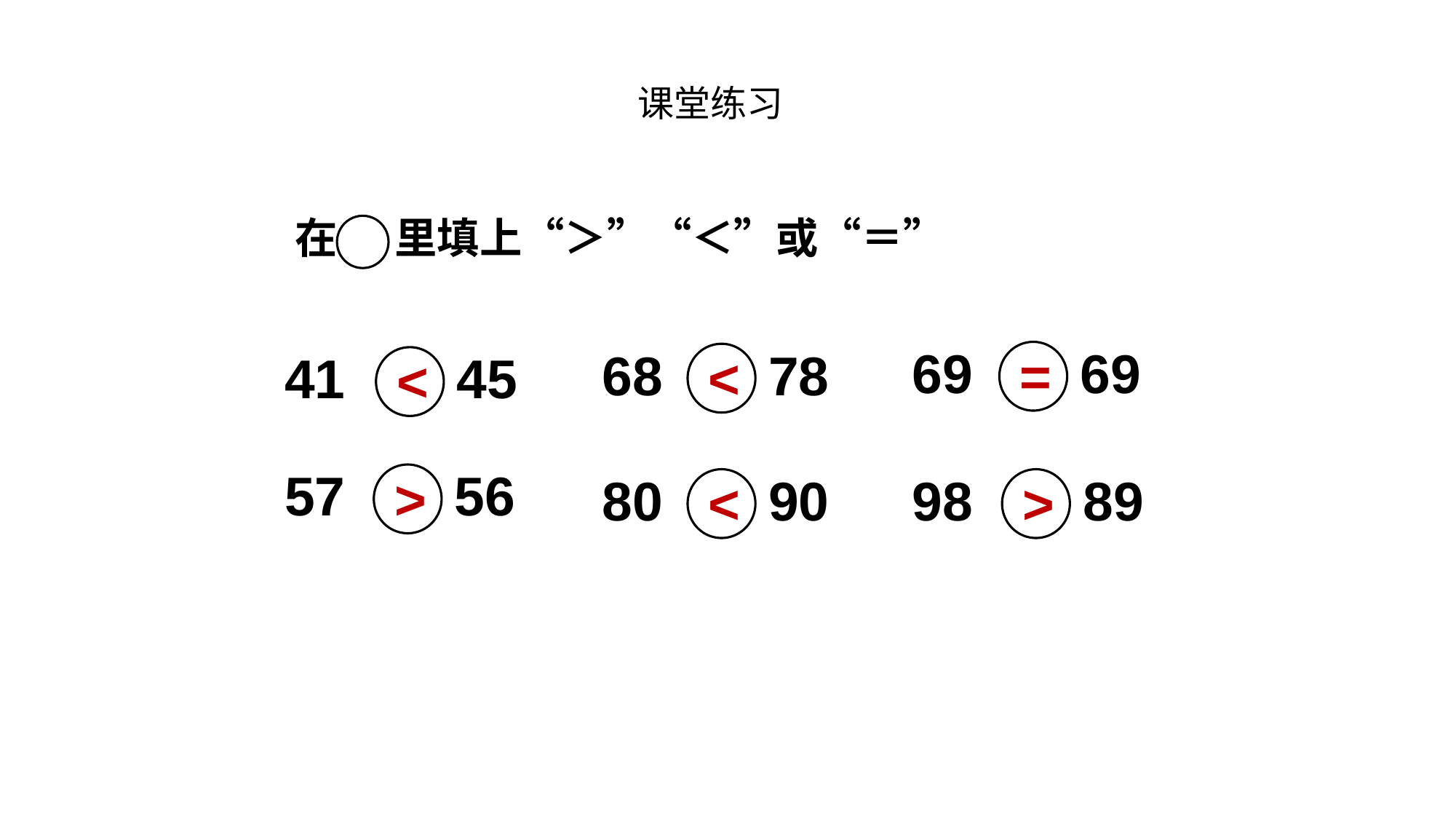

课堂练习
在      里填上“＞”“＜”或“＝”

69
69
78
68
=
<
45
41
<

56
57
>
80
90
98
89
<
>